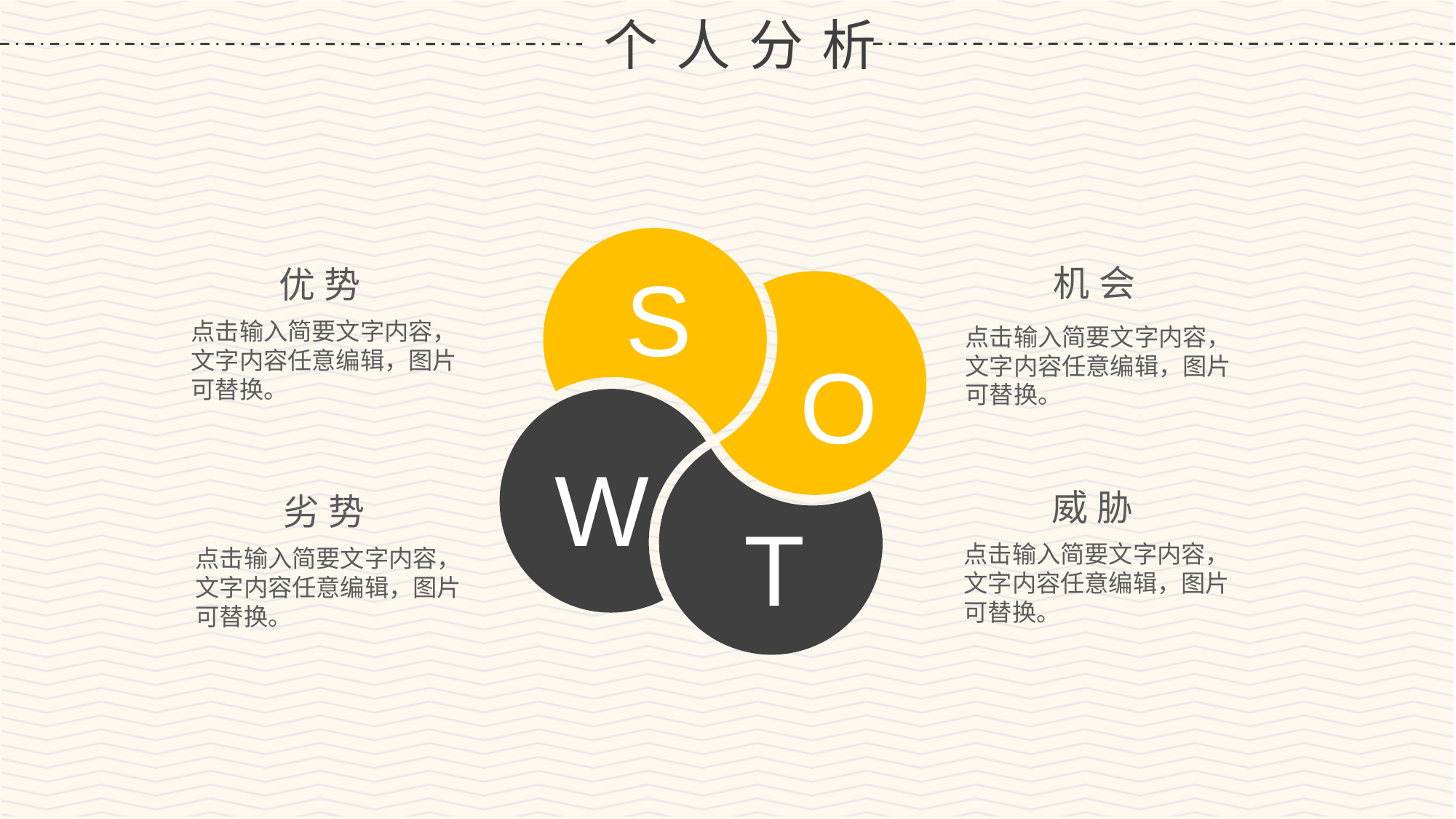

个人分析

S
机会
优势
点击输入简要文字内容，文字内容任意编辑，图片可替换。
点击输入简要文字内容，文字内容任意编辑，图片可替换。
O
W
威胁
劣势
T
点击输入简要文字内容，文字内容任意编辑，图片可替换。
点击输入简要文字内容，文字内容任意编辑，图片可替换。